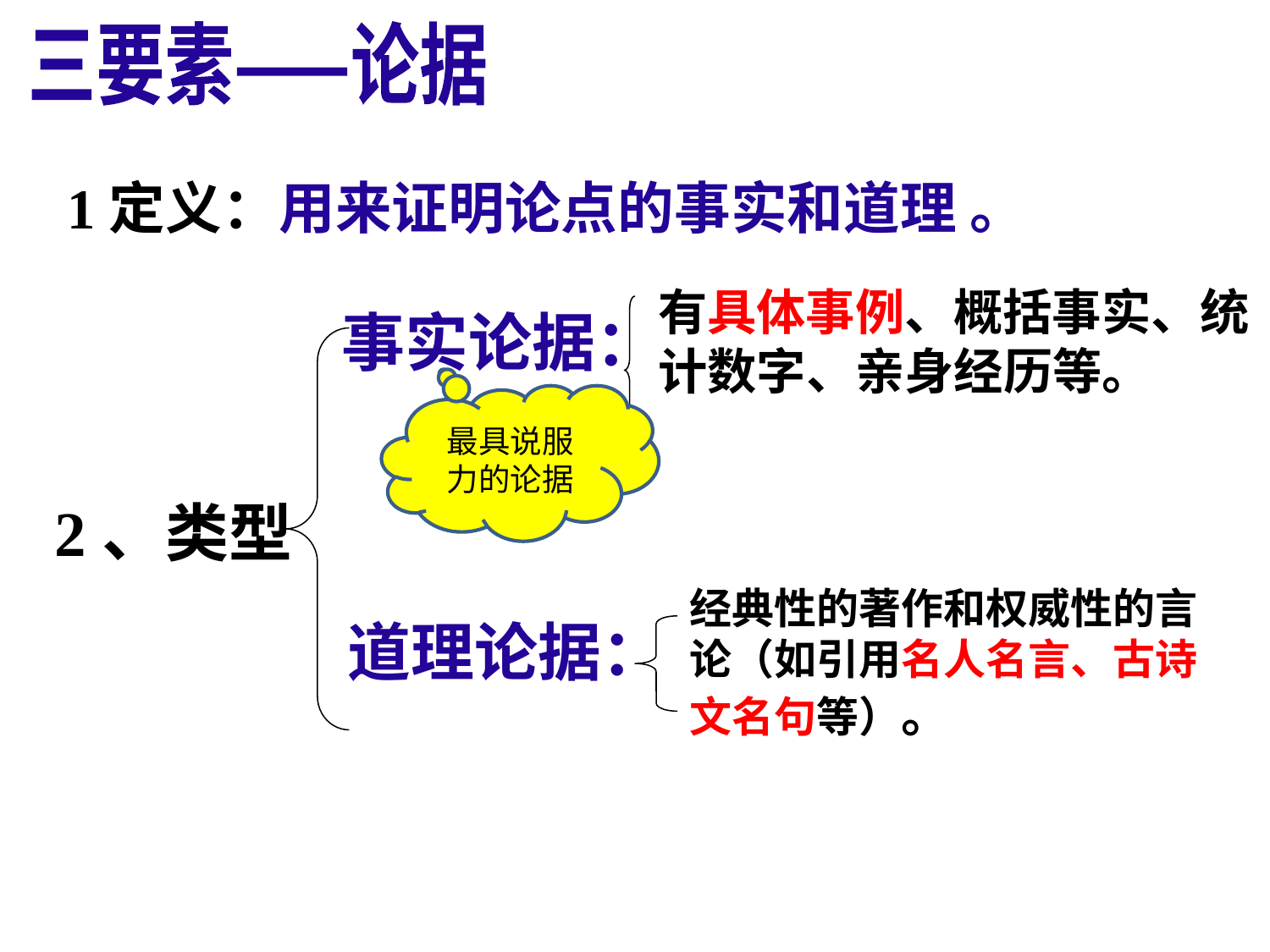

三要素——论据
1定义：用来证明论点的事实和道理 。
有具体事例、概括事实、统计数字、亲身经历等。
事实论据：

最具说服力的论据

2、类型
经典性的著作和权威性的言论（如引用名人名言、古诗文名句等）。
道理论据：